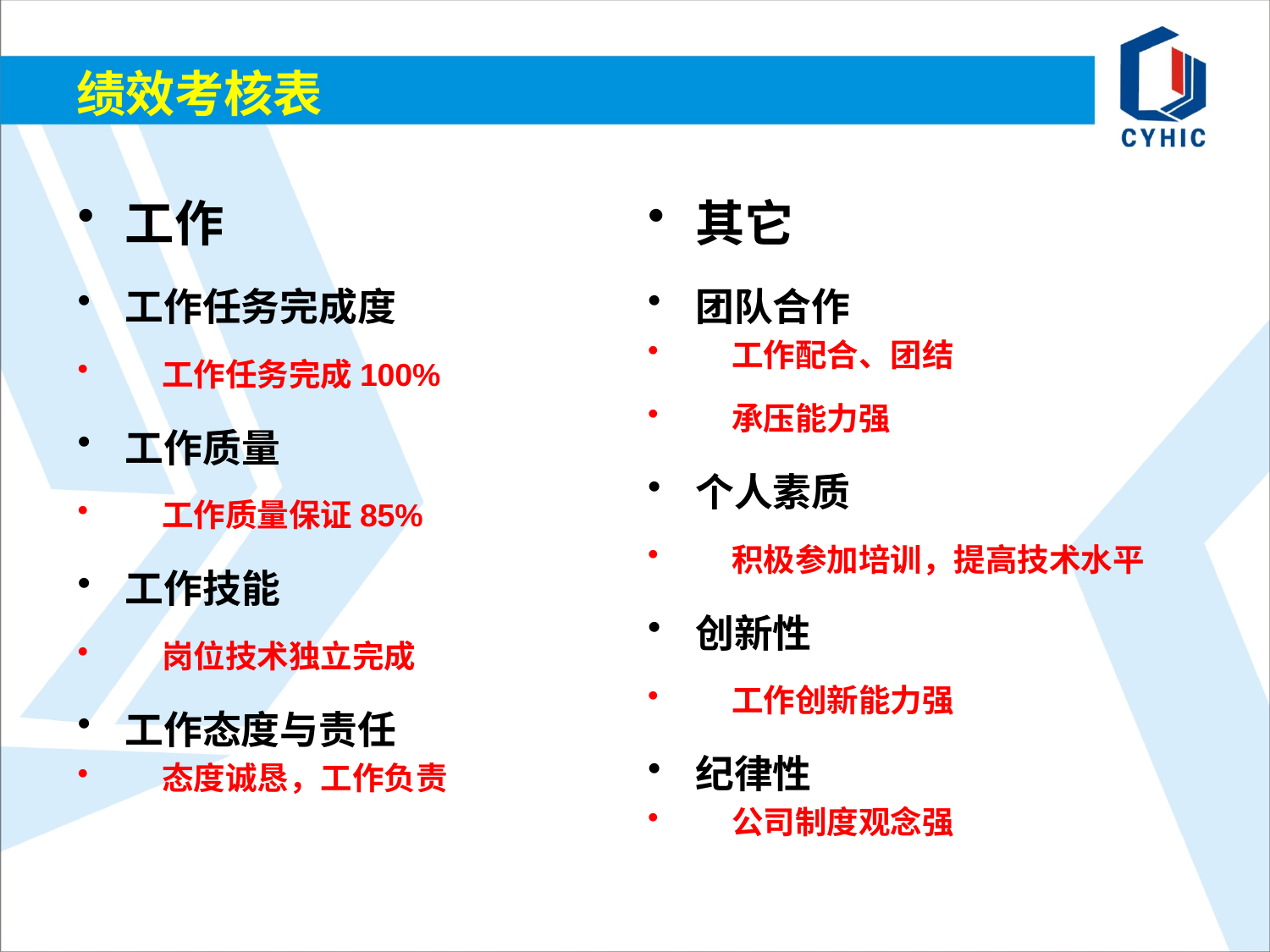

# 绩效考核表
工作
工作任务完成度
    工作任务完成100%
工作质量
    工作质量保证85%
工作技能
    岗位技术独立完成
工作态度与责任
    态度诚恳，工作负责

其它
团队合作
    工作配合、团结
    承压能力强
个人素质
    积极参加培训，提高技术水平
创新性
    工作创新能力强
纪律性
    公司制度观念强